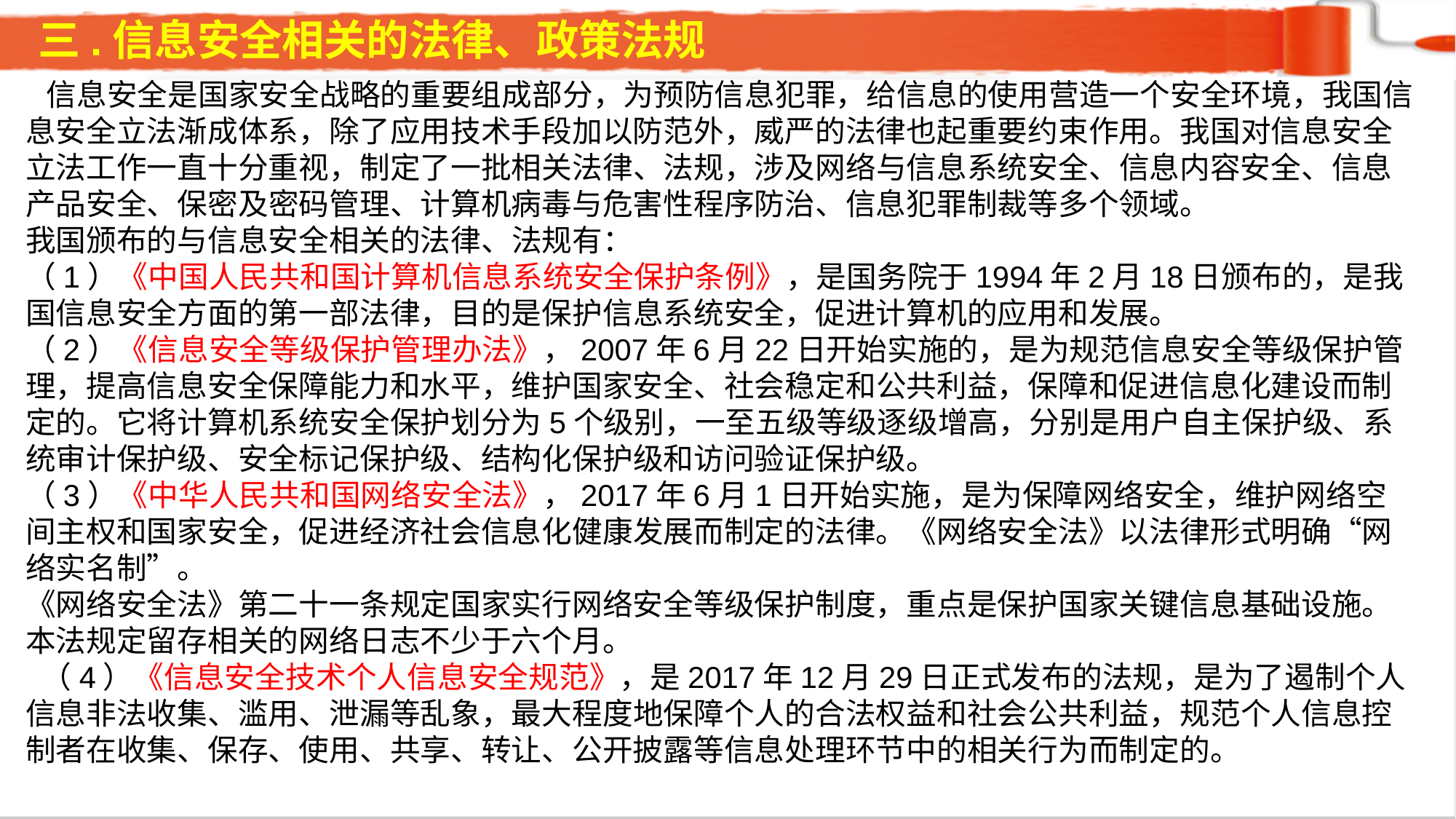

三.信息安全相关的法律、政策法规
  信息安全是国家安全战略的重要组成部分，为预防信息犯罪，给信息的使用营造一个安全环境，我国信息安全立法渐成体系，除了应用技术手段加以防范外，威严的法律也起重要约束作用。我国对信息安全立法工作一直十分重视，制定了一批相关法律、法规，涉及网络与信息系统安全、信息内容安全、信息产品安全、保密及密码管理、计算机病毒与危害性程序防治、信息犯罪制裁等多个领域。我国颁布的与信息安全相关的法律、法规有：（1）《中国人民共和国计算机信息系统安全保护条例》，是国务院于1994年2月18日颁布的，是我国信息安全方面的第一部法律，目的是保护信息系统安全，促进计算机的应用和发展。（2）《信息安全等级保护管理办法》，2007年6月22日开始实施的，是为规范信息安全等级保护管理，提高信息安全保障能力和水平，维护国家安全、社会稳定和公共利益，保障和促进信息化建设而制定的。它将计算机系统安全保护划分为5个级别，一至五级等级逐级增高，分别是用户自主保护级、系统审计保护级、安全标记保护级、结构化保护级和访问验证保护级。（3）《中华人民共和国网络安全法》，2017年6月1日开始实施，是为保障网络安全，维护网络空间主权和国家安全，促进经济社会信息化健康发展而制定的法律。《网络安全法》以法律形式明确“网络实名制”。《网络安全法》第二十一条规定国家实行网络安全等级保护制度，重点是保护国家关键信息基础设施。本法规定留存相关的网络日志不少于六个月。（4）《信息安全技术个人信息安全规范》，是2017年12月29日正式发布的法规，是为了遏制个人信息非法收集、滥用、泄漏等乱象，最大程度地保障个人的合法权益和社会公共利益，规范个人信息控制者在收集、保存、使用、共享、转让、公开披露等信息处理环节中的相关行为而制定的。